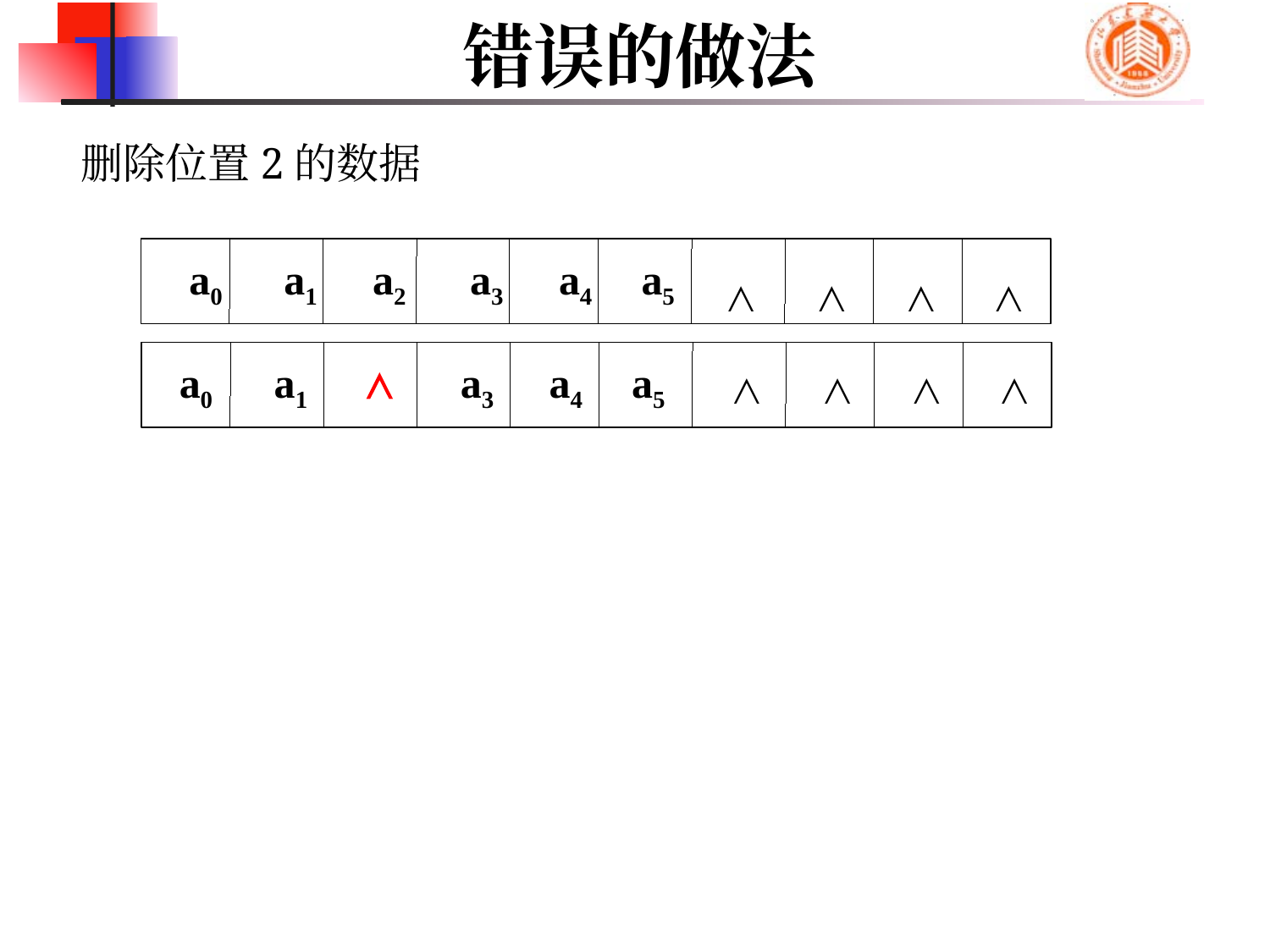

# 错误的做法
删除位置2的数据

a0          a1         a2        a3         a4        a5

∧
∧
∧
∧

a0          a1         ∧        a3         a4        a5

∧
∧
∧
∧